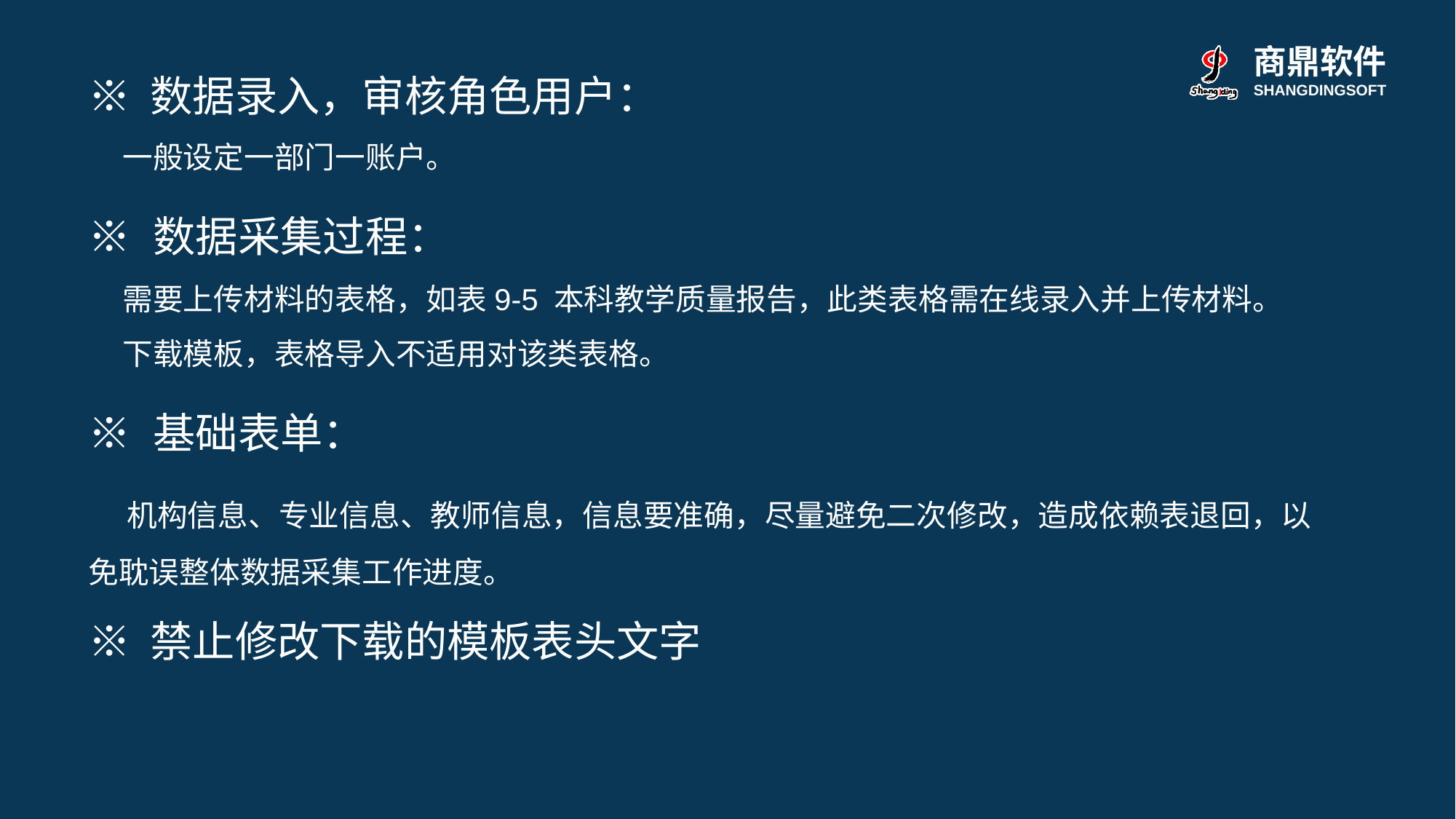

※ 数据录入，审核角色用户：
    一般设定一部门一账户。
※ 数据采集过程：
    需要上传材料的表格，如表9-5 本科教学质量报告，此类表格需在线录入并上传材料。
    下载模板，表格导入不适用对该类表格。
※ 基础表单：
   机构信息、专业信息、教师信息，信息要准确，尽量避免二次修改，造成依赖表退回，以免耽误整体数据采集工作进度。
※ 禁止修改下载的模板表头文字